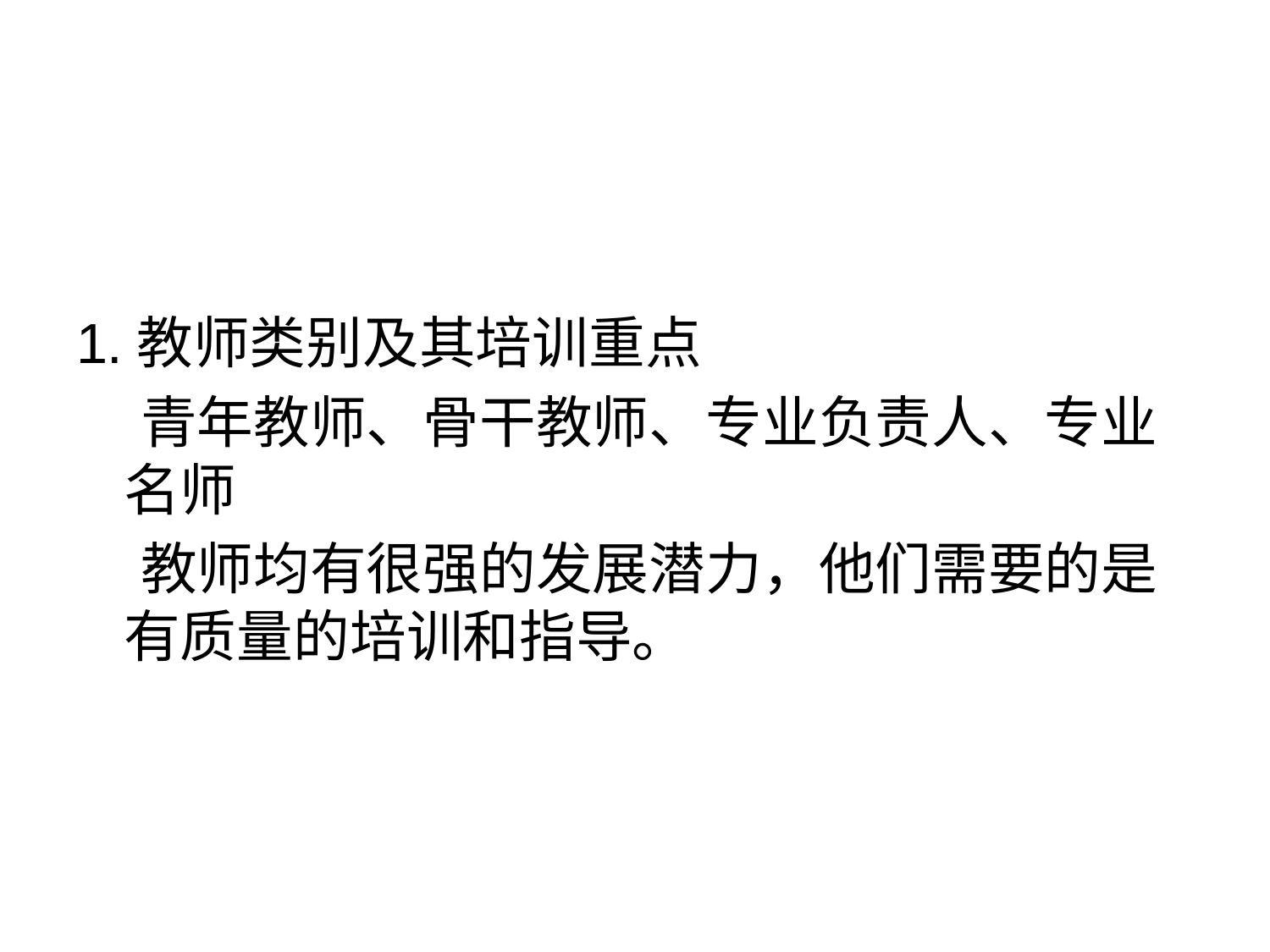

#

1.教师类别及其培训重点
    青年教师、骨干教师、专业负责人、专业名师
    教师均有很强的发展潜力，他们需要的是有质量的培训和指导。